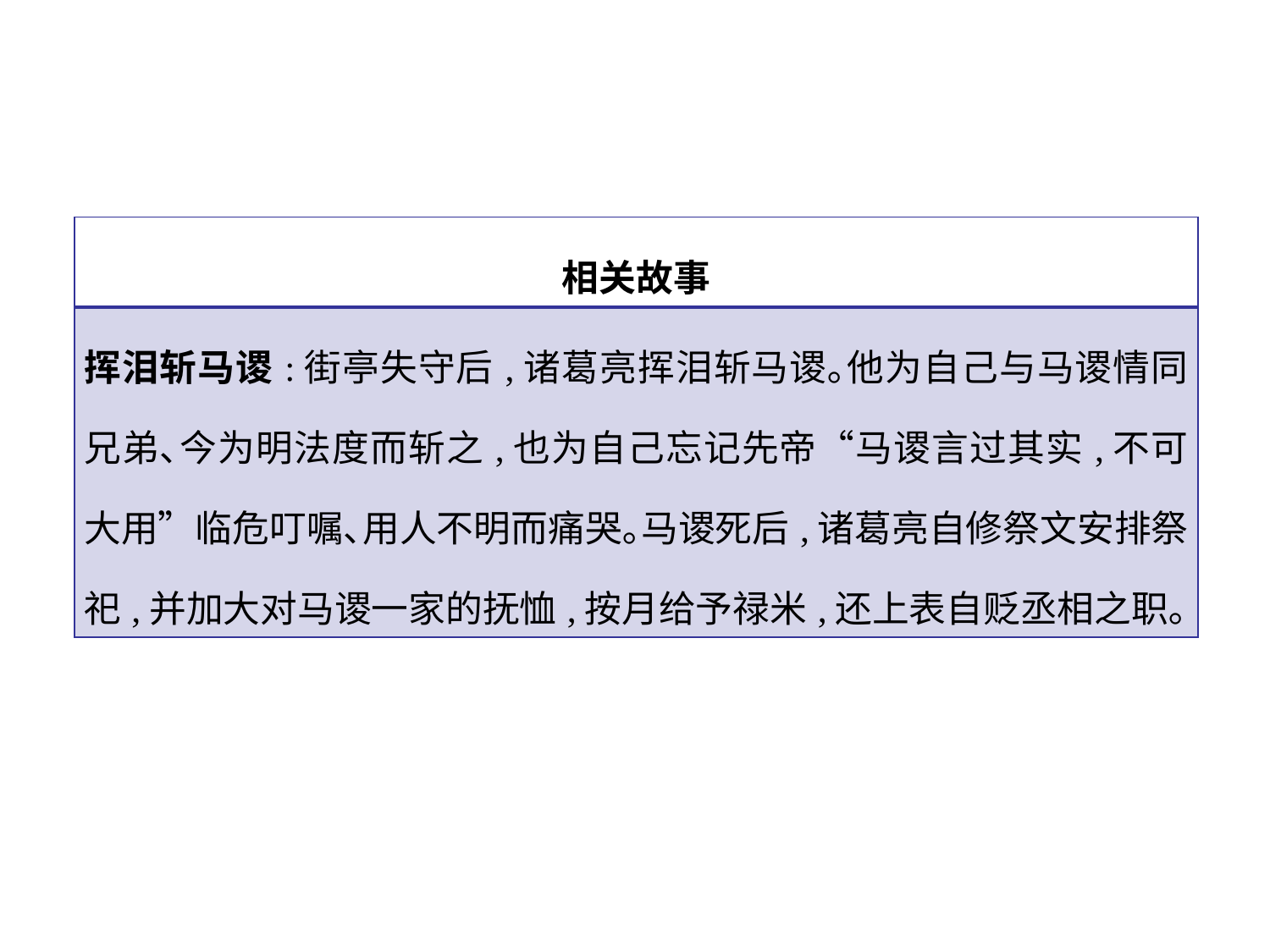

| 相关故事 |
| --- |
| 挥泪斩马谡:街亭失守后,诸葛亮挥泪斩马谡｡他为自己与马谡情同兄弟､今为明法度而斩之,也为自己忘记先帝“马谡言过其实,不可大用”临危叮嘱､用人不明而痛哭｡马谡死后,诸葛亮自修祭文安排祭祀,并加大对马谡一家的抚恤,按月给予禄米,还上表自贬丞相之职｡ |